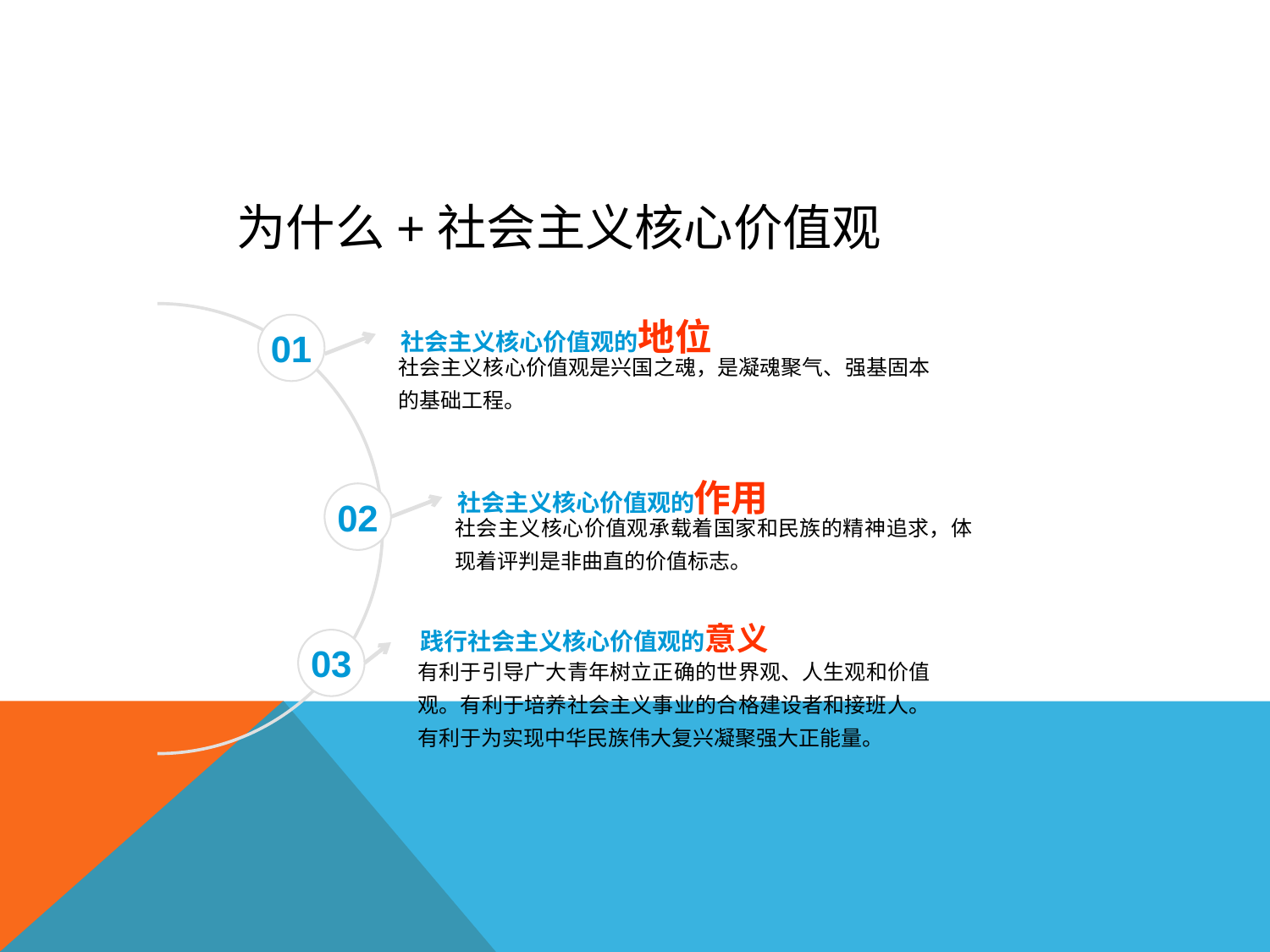

为什么+社会主义核心价值观

社会主义核心价值观的地位
01
社会主义核心价值观是兴国之魂，是凝魂聚气、强基固本的基础工程。
社会主义核心价值观的作用
02
社会主义核心价值观承载着国家和民族的精神追求，体现着评判是非曲直的价值标志。
践行社会主义核心价值观的意义
有利于引导广大青年树立正确的世界观、人生观和价值观。有利于培养社会主义事业的合格建设者和接班人。有利于为实现中华民族伟大复兴凝聚强大正能量。
03